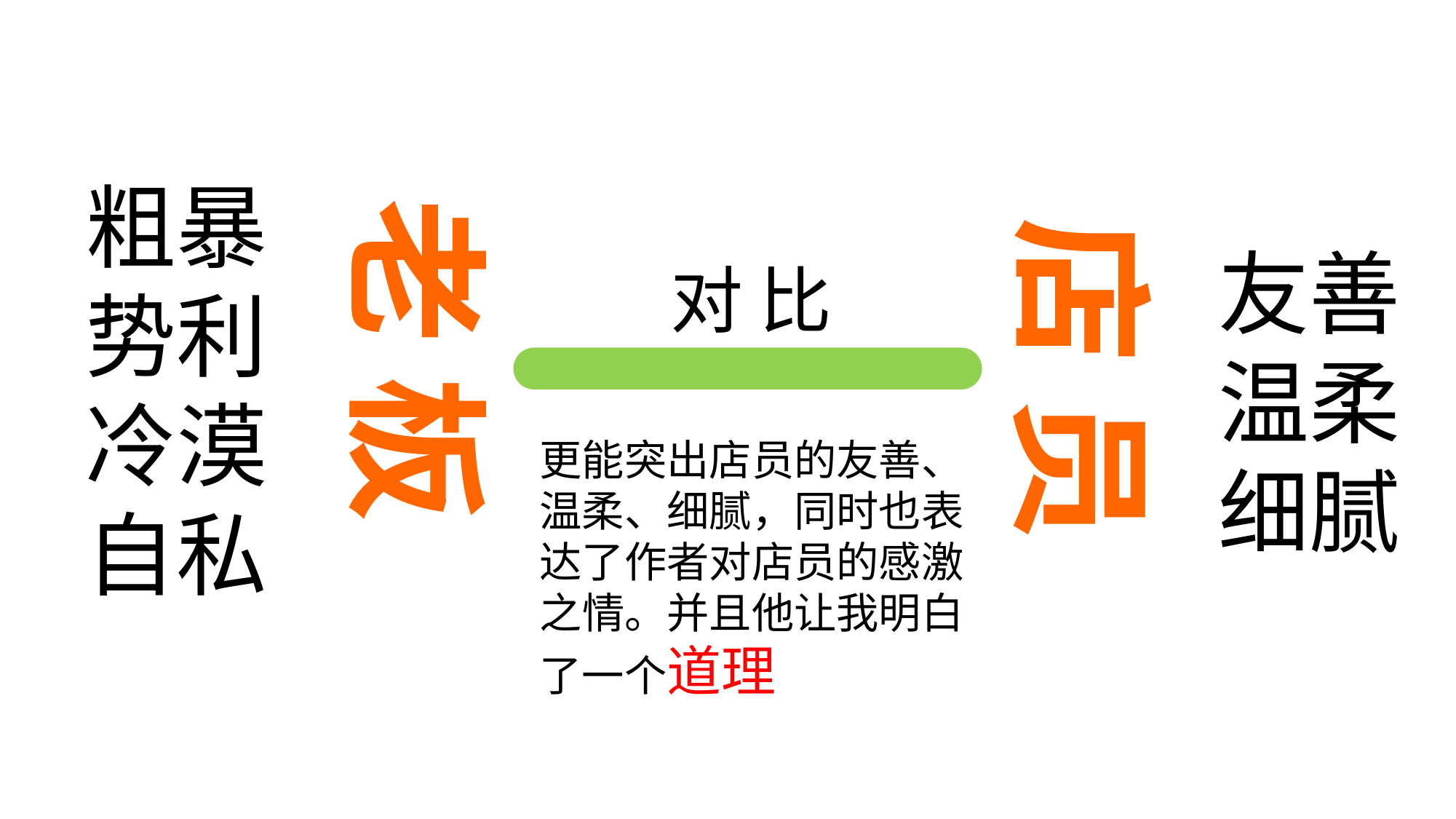

粗暴
势利
冷漠
自私
老 板
店 员
友善
温柔
细腻

对 比

更能突出店员的友善、温柔、细腻，同时也表达了作者对店员的感激之情。并且他让我明白了一个道理